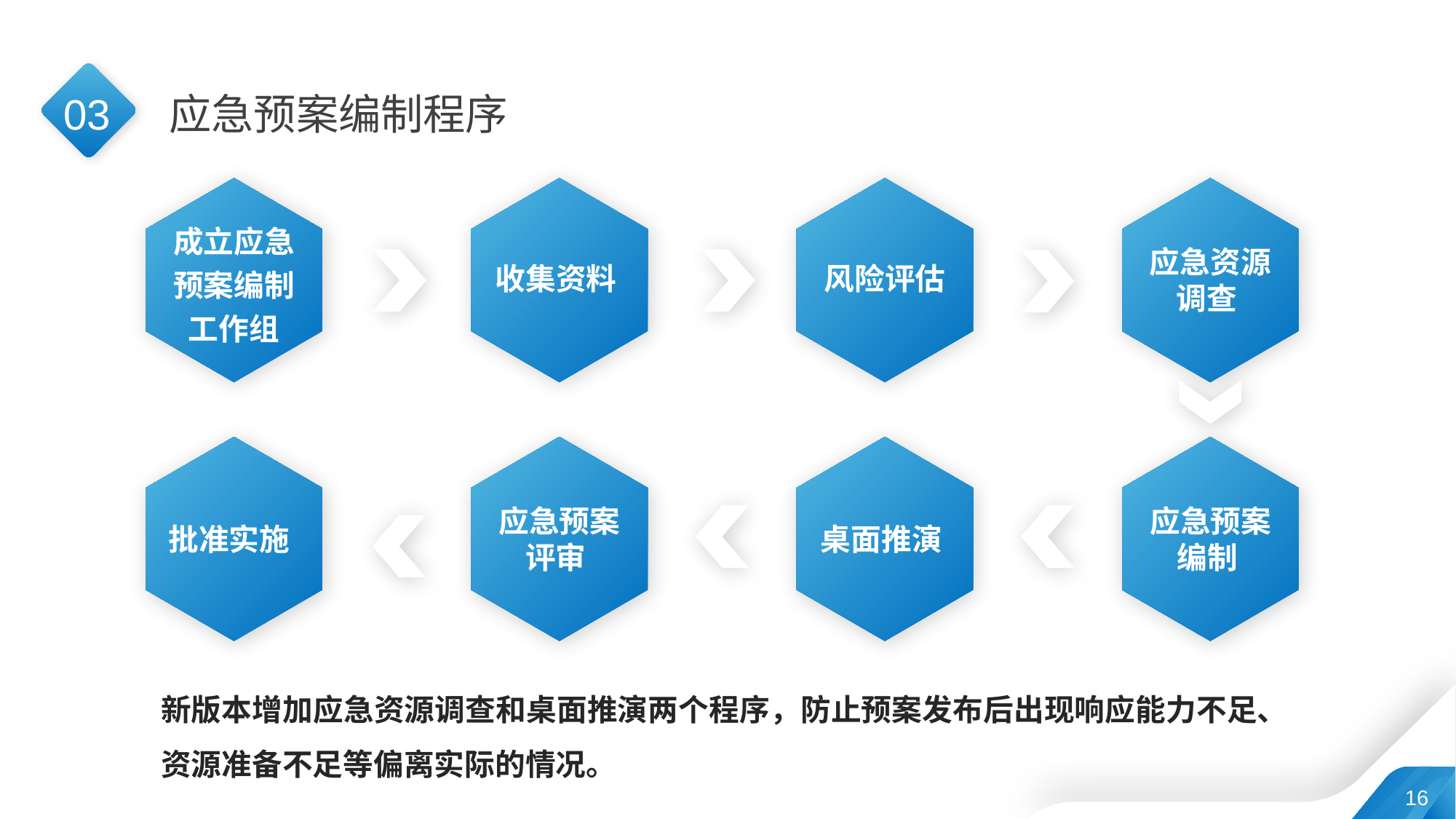

03
应急预案编制程序

成立应急预案编制工作组
应急资源调查

收集资料
风险评估

应急预案评审
应急预案编制

批准实施

桌面推演
新版本增加应急资源调查和桌面推演两个程序，防止预案发布后出现响应能力不足、资源准备不足等偏离实际的情况。